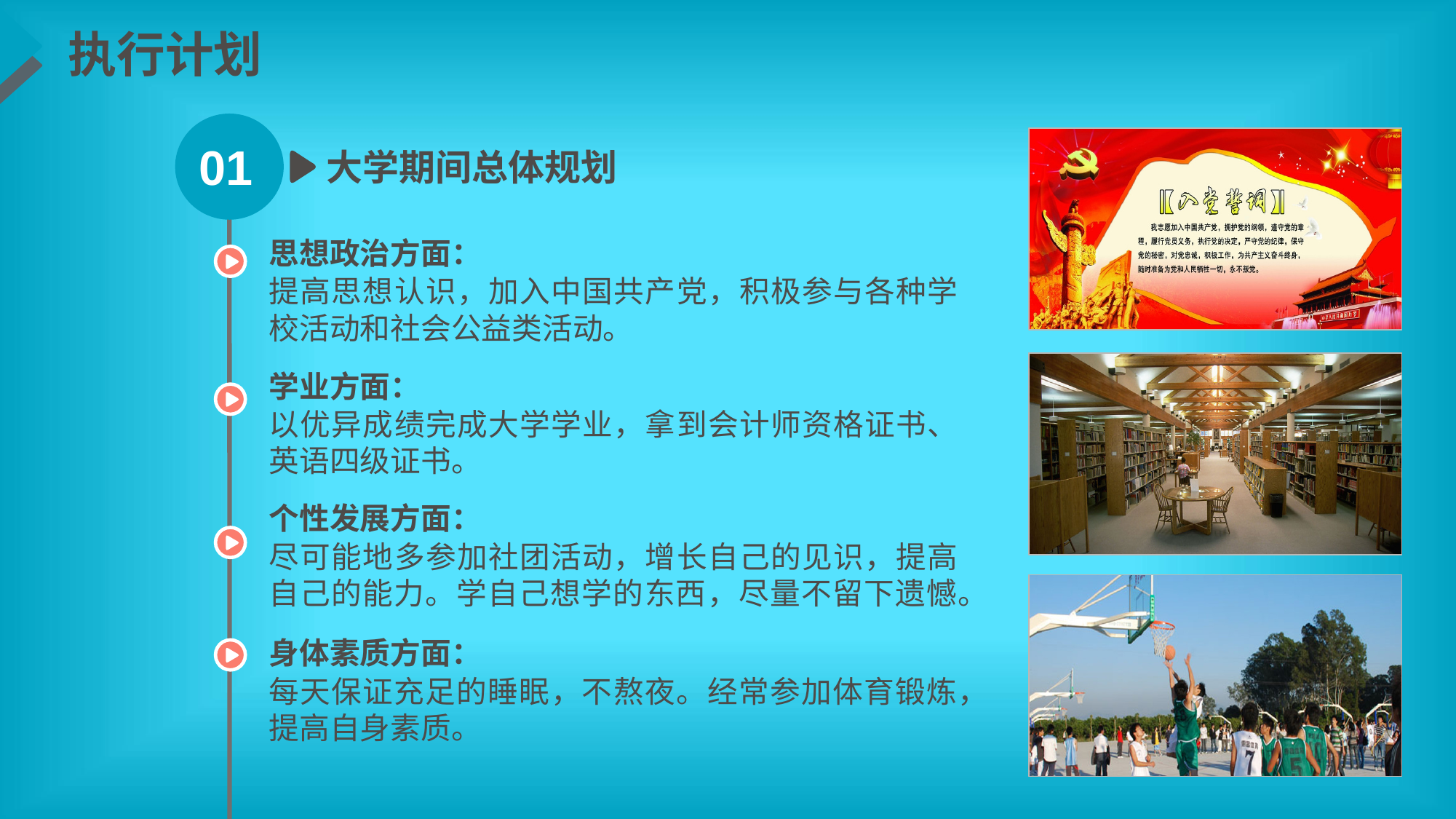

执行计划

01
大学期间总体规划

思想政治方面：

提高思想认识，加入中国共产党，积极参与各种学校活动和社会公益类活动。

学业方面：

以优异成绩完成大学学业，拿到会计师资格证书、英语四级证书。
个性发展方面：

尽可能地多参加社团活动，增长自己的见识，提高自己的能力。学自己想学的东西，尽量不留下遗憾。

身体素质方面：

每天保证充足的睡眠，不熬夜。经常参加体育锻炼，提高自身素质。